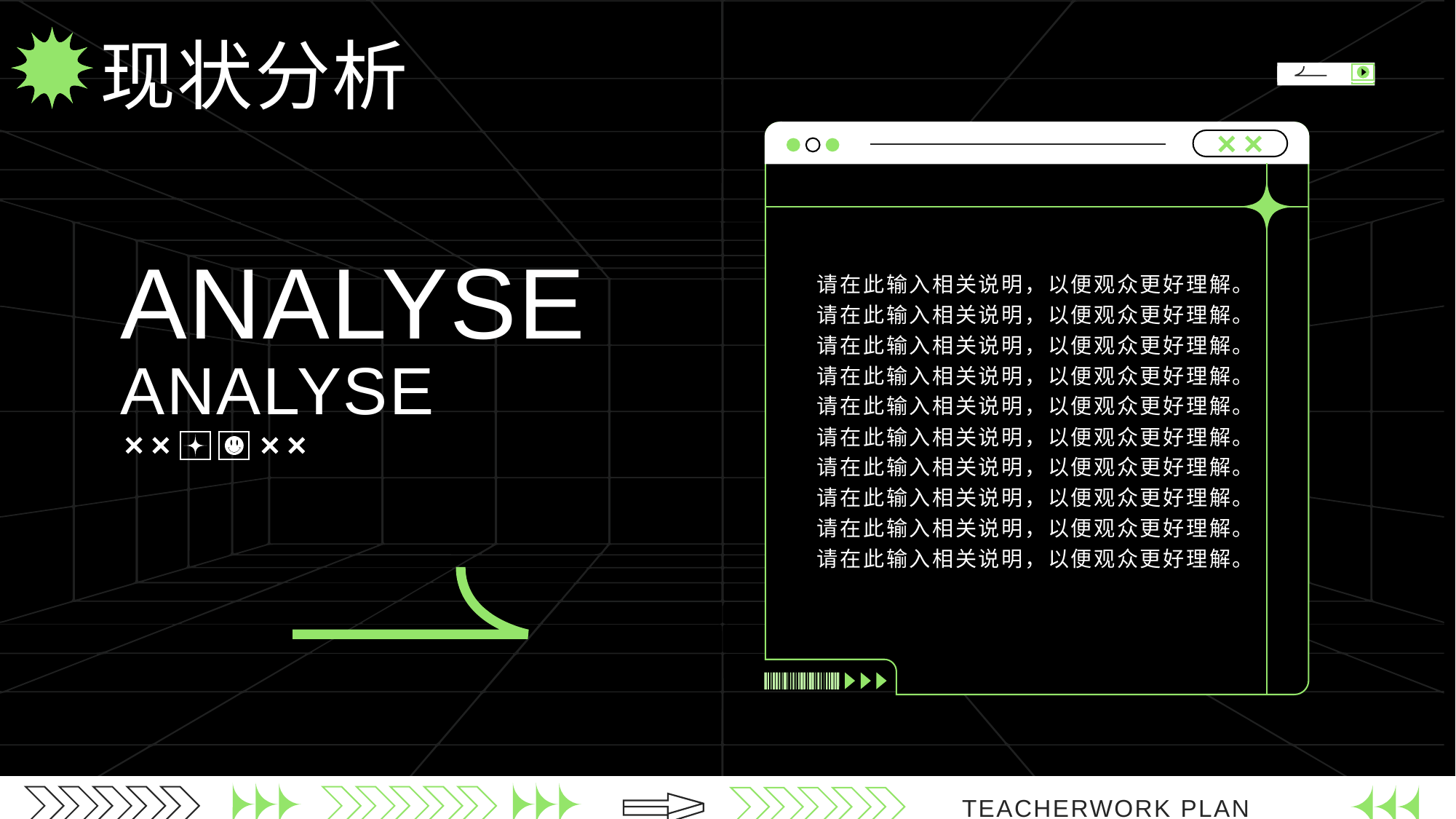

现状分析

ANALYSE

请在此输入相关说明，以便观众更好理解。请在此输入相关说明，以便观众更好理解。请在此输入相关说明，以便观众更好理解。请在此输入相关说明，以便观众更好理解。请在此输入相关说明，以便观众更好理解。请在此输入相关说明，以便观众更好理解。请在此输入相关说明，以便观众更好理解。请在此输入相关说明，以便观众更好理解。请在此输入相关说明，以便观众更好理解。请在此输入相关说明，以便观众更好理解。

ANALYSE

TEACHERWORK PLAN